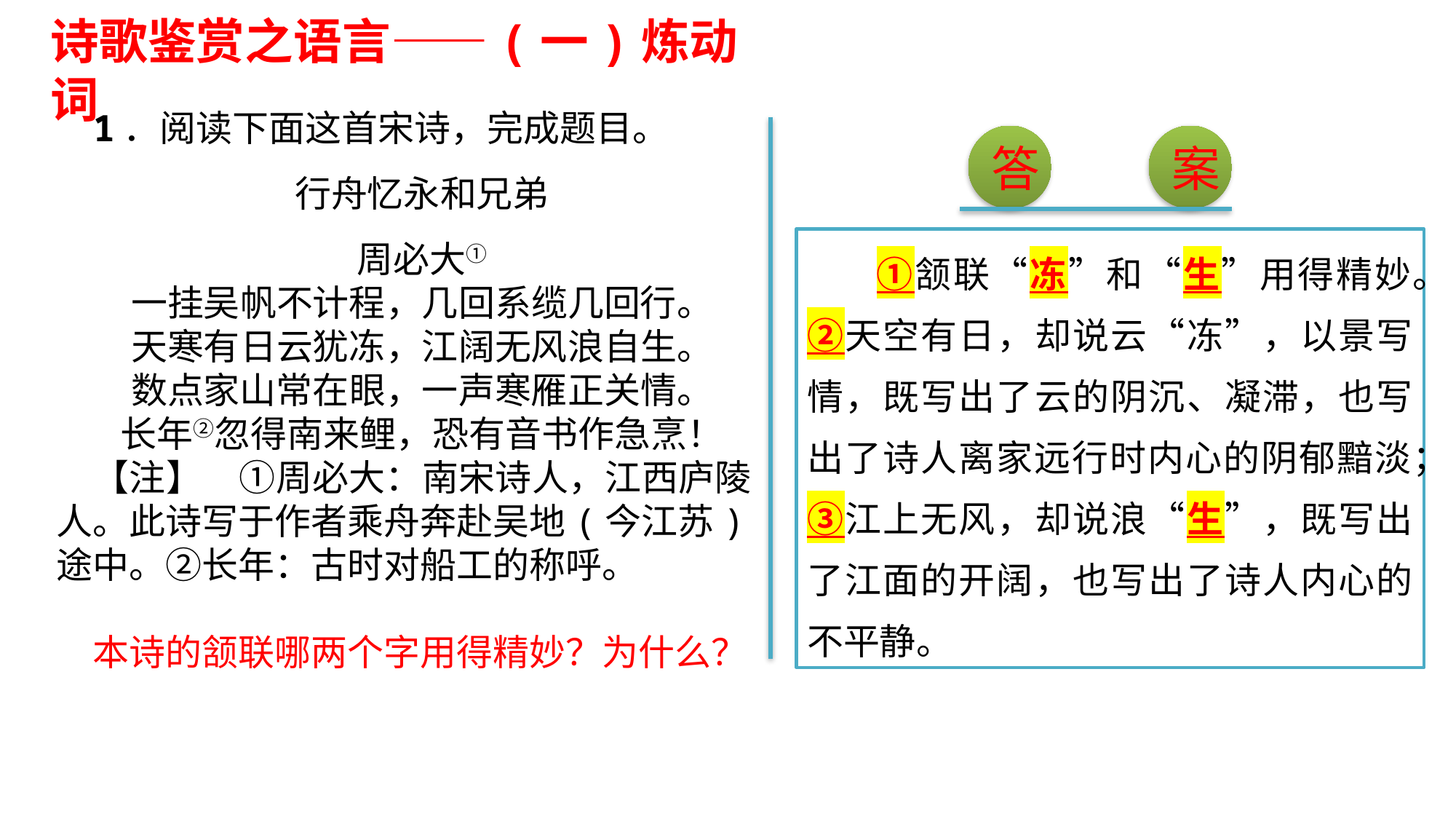

诗歌鉴赏之语言——(一)炼动词
1．阅读下面这首宋诗，完成题目。
行舟忆永和兄弟
周必大①
一挂吴帆不计程，几回系缆几回行。
天寒有日云犹冻，江阔无风浪自生。
数点家山常在眼，一声寒雁正关情。
长年②忽得南来鲤，恐有音书作急烹！
【注】　①周必大：南宋诗人，江西庐陵人。此诗写于作者乘舟奔赴吴地(今江苏)途中。②长年：古时对船工的称呼。

本诗的颔联哪两个字用得精妙？为什么？
答
案
  　①颔联“冻”和“生”用得精妙。②天空有日，却说云“冻”，以景写情，既写出了云的阴沉、凝滞，也写出了诗人离家远行时内心的阴郁黯淡；③江上无风，却说浪“生”，既写出了江面的开阔，也写出了诗人内心的不平静。